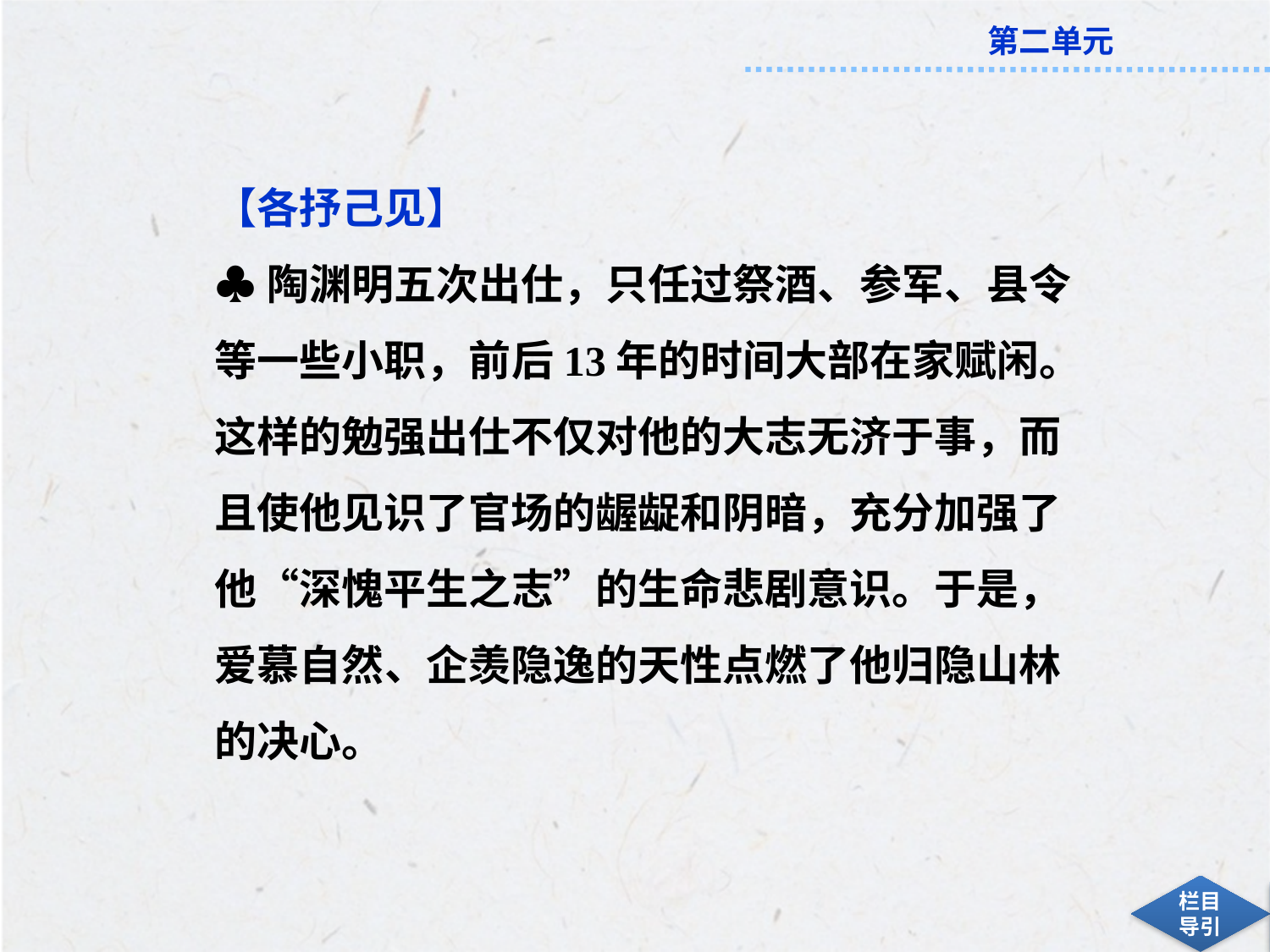

【各抒己见】
♣陶渊明五次出仕，只任过祭酒、参军、县令等一些小职，前后13年的时间大部在家赋闲。这样的勉强出仕不仅对他的大志无济于事，而且使他见识了官场的龌龊和阴暗，充分加强了他“深愧平生之志”的生命悲剧意识。于是，爱慕自然、企羡隐逸的天性点燃了他归隐山林的决心。